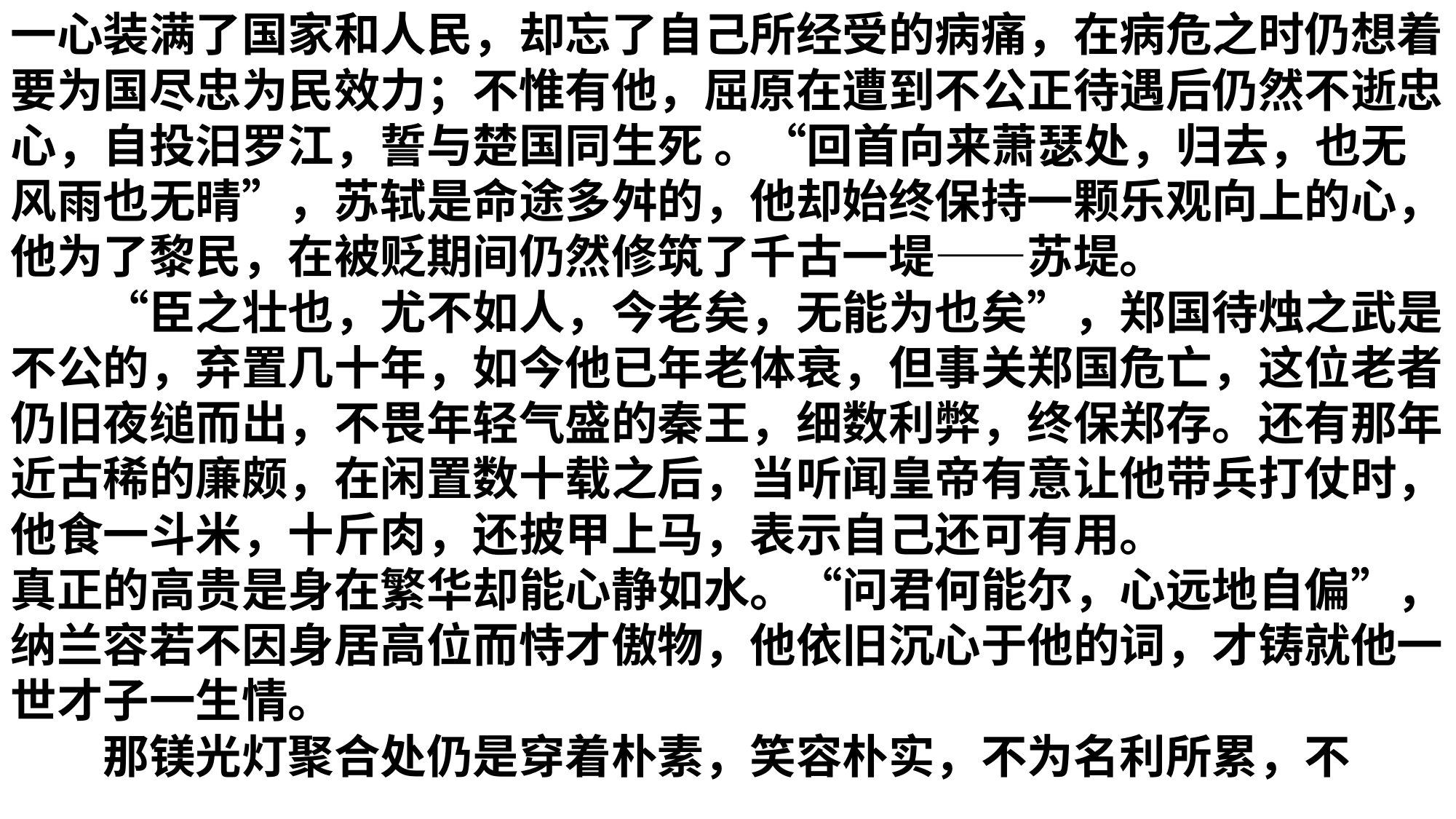

一心装满了国家和人民，却忘了自己所经受的病痛，在病危之时仍想着要为国尽忠为民效力；不惟有他，屈原在遭到不公正待遇后仍然不逝忠心，自投汨罗江，誓与楚国同生死 。“回首向来萧瑟处，归去，也无风雨也无晴”，苏轼是命途多舛的，他却始终保持一颗乐观向上的心，他为了黎民，在被贬期间仍然修筑了千古一堤——苏堤。
　　“臣之壮也，尤不如人，今老矣，无能为也矣”，郑国待烛之武是不公的，弃置几十年，如今他已年老体衰，但事关郑国危亡，这位老者仍旧夜缒而出，不畏年轻气盛的秦王，细数利弊，终保郑存。还有那年近古稀的廉颇，在闲置数十载之后，当听闻皇帝有意让他带兵打仗时，他食一斗米，十斤肉，还披甲上马，表示自己还可有用。
真正的高贵是身在繁华却能心静如水。“问君何能尔，心远地自偏”，纳兰容若不因身居高位而恃才傲物，他依旧沉心于他的词，才铸就他一世才子一生情。
　　那镁光灯聚合处仍是穿着朴素，笑容朴实，不为名利所累，不